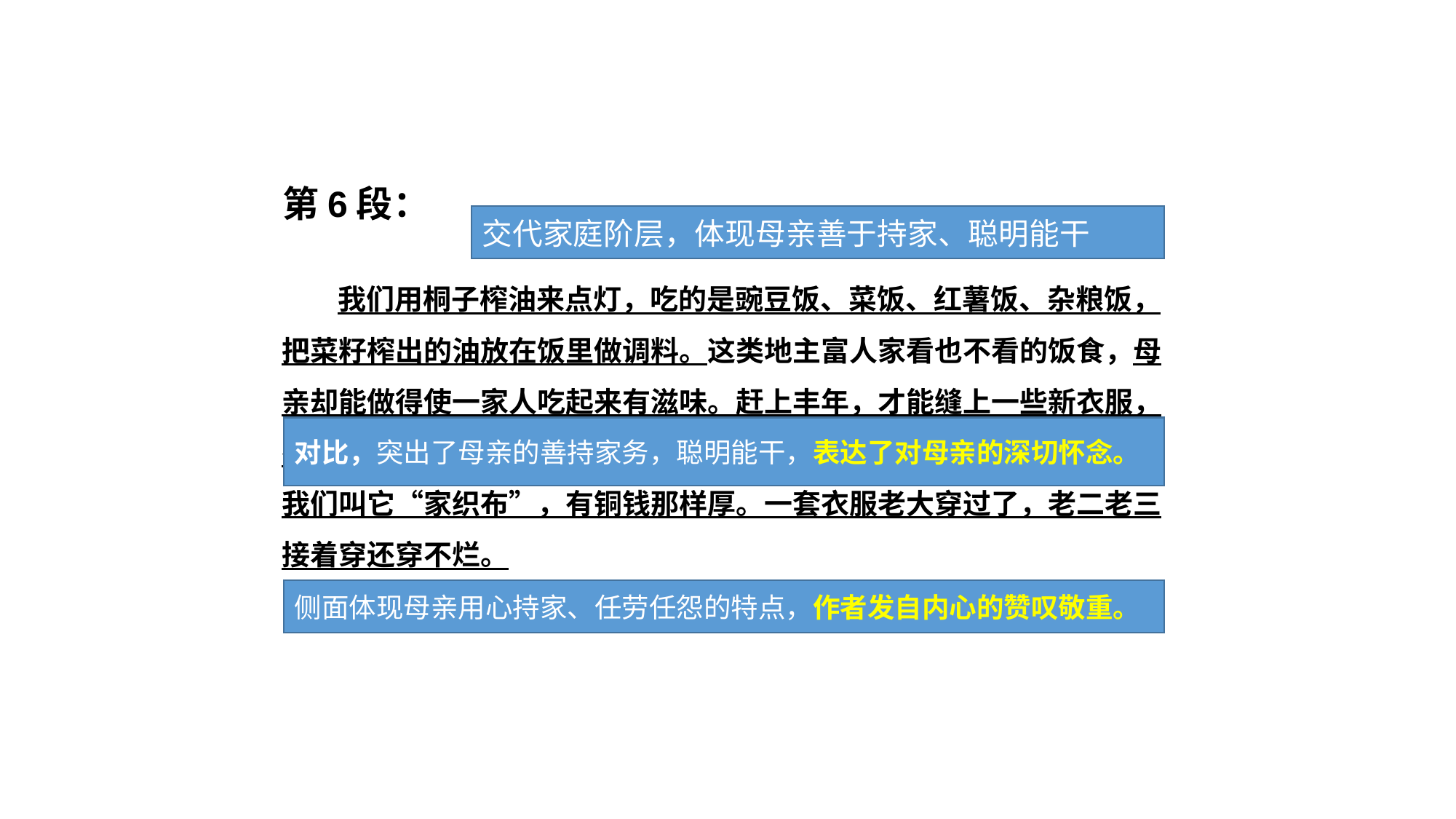

第6段：
交代家庭阶层，体现母亲善于持家、聪明能干
        我们用桐子榨油来点灯，吃的是豌豆饭、菜饭、红薯饭、杂粮饭，把菜籽榨出的油放在饭里做调料。这类地主富人家看也不看的饭食，母亲却能做得使一家人吃起来有滋味。赶上丰年，才能缝上一些新衣服，衣服也是自己生产出来的。母亲亲手纺出线，请人织成布，染了颜色，我们叫它“家织布”，有铜钱那样厚。一套衣服老大穿过了，老二老三接着穿还穿不烂。

对比，突出了母亲的善持家务，聪明能干，表达了对母亲的深切怀念。
侧面体现母亲用心持家、任劳任怨的特点，作者发自内心的赞叹敬重。